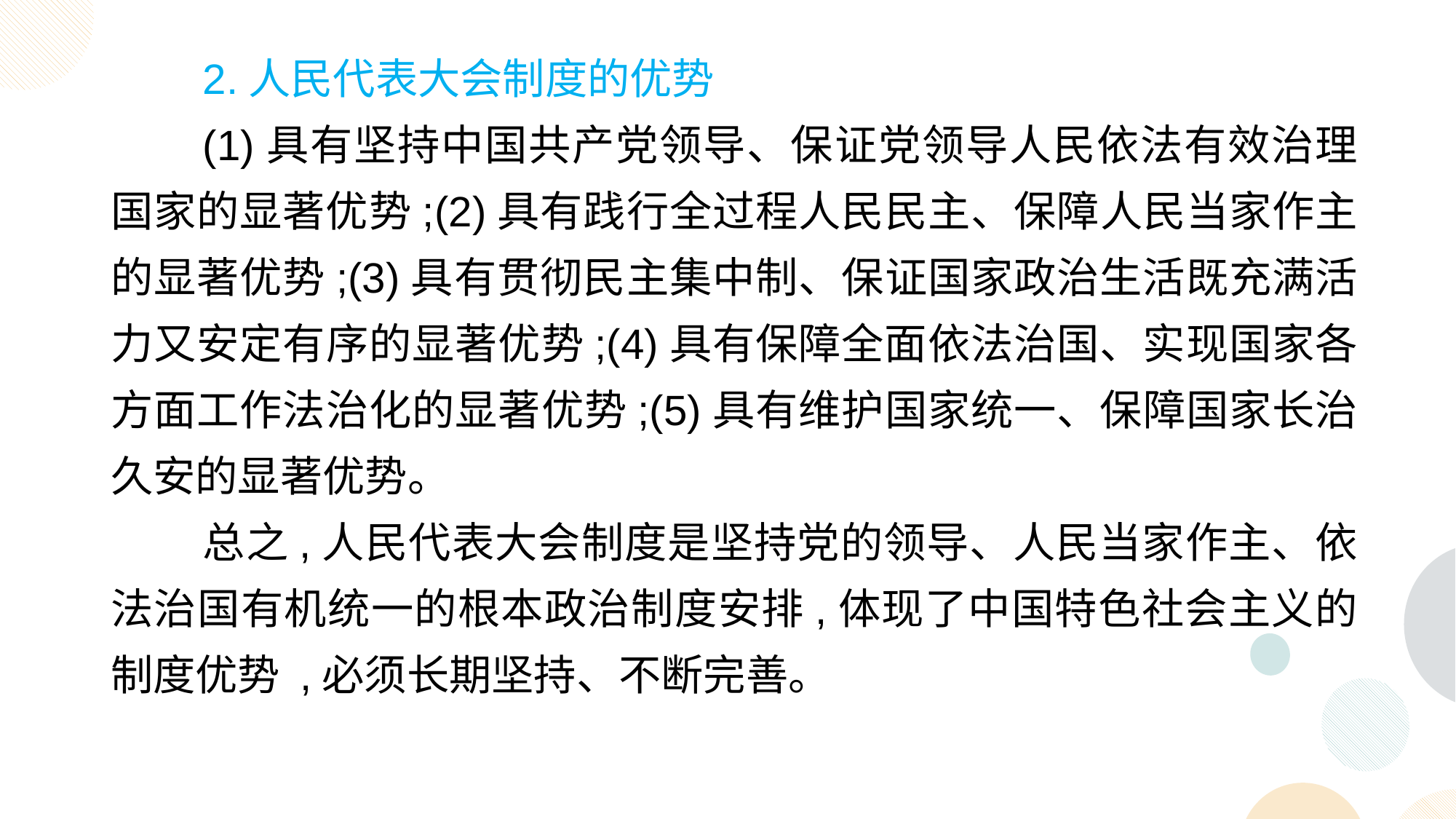

2.人民代表大会制度的优势
(1)具有坚持中国共产党领导、保证党领导人民依法有效治理国家的显著优势;(2)具有践行全过程人民民主、保障人民当家作主的显著优势;(3)具有贯彻民主集中制、保证国家政治生活既充满活力又安定有序的显著优势;(4)具有保障全面依法治国、实现国家各方面工作法治化的显著优势;(5)具有维护国家统一、保障国家长治久安的显著优势。
总之,人民代表大会制度是坚持党的领导、人民当家作主、依法治国有机统一的根本政治制度安排,体现了中国特色社会主义的制度优势 ,必须长期坚持、不断完善。